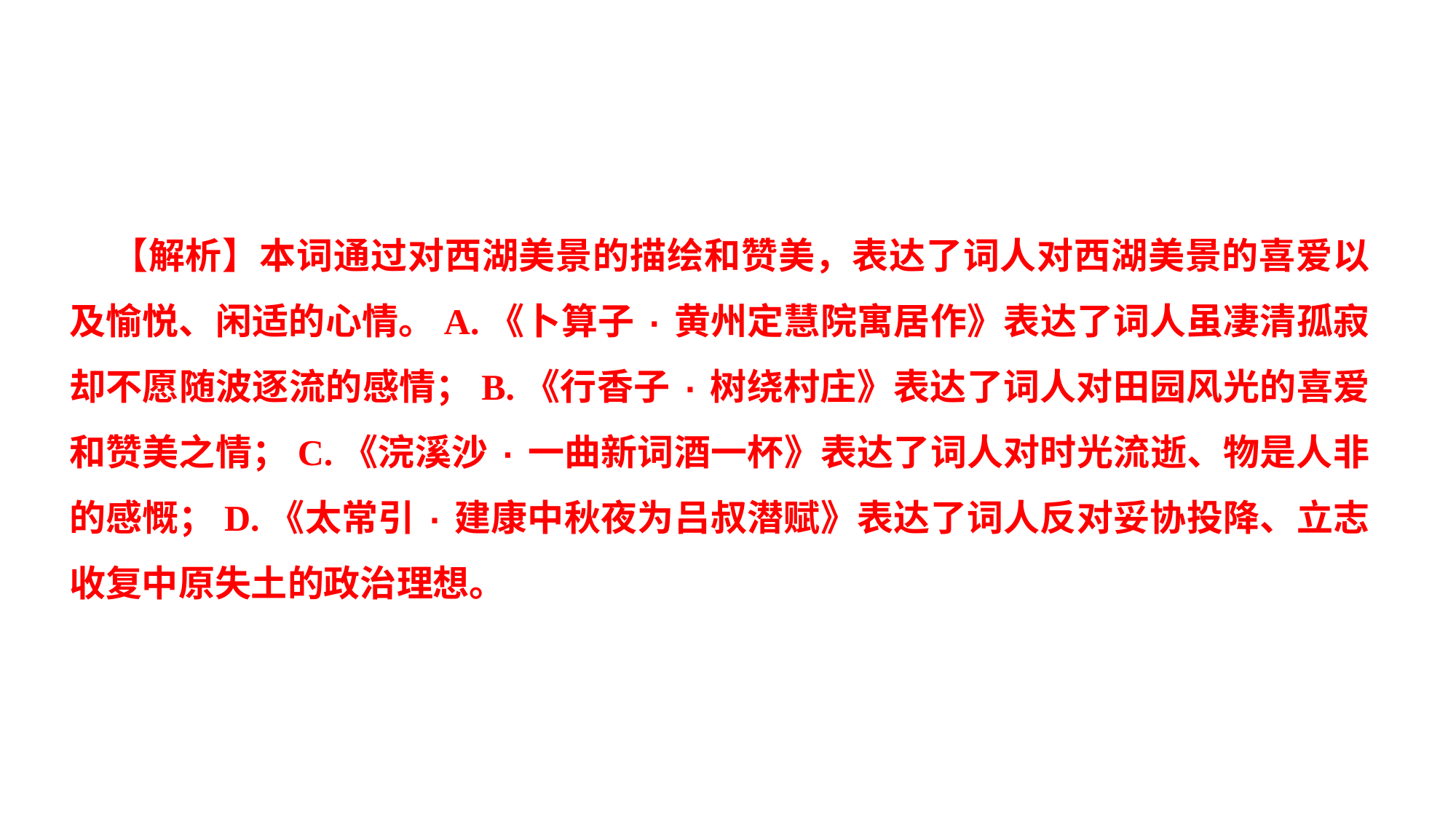

【解析】本词通过对西湖美景的描绘和赞美，表达了词人对西湖美景的喜爱以及愉悦、闲适的心情。A.《卜算子·黄州定慧院寓居作》表达了词人虽凄清孤寂却不愿随波逐流的感情；B.《行香子·树绕村庄》表达了词人对田园风光的喜爱和赞美之情；C.《浣溪沙·一曲新词酒一杯》表达了词人对时光流逝、物是人非的感慨；D.《太常引·建康中秋夜为吕叔潜赋》表达了词人反对妥协投降、立志收复中原失土的政治理想。